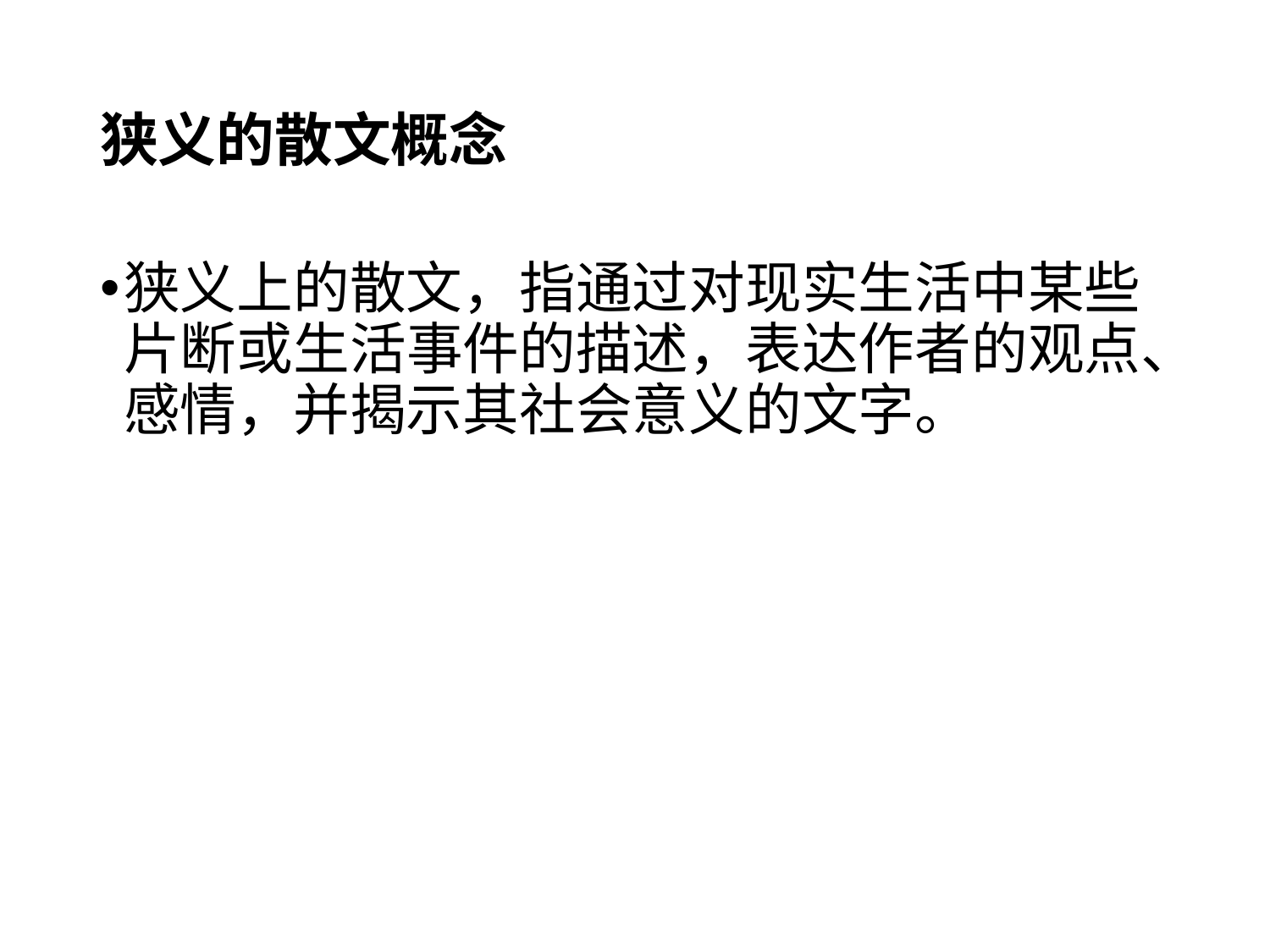

# 狭义的散文概念
狭义上的散文，指通过对现实生活中某些片断或生活事件的描述，表达作者的观点、感情，并揭示其社会意义的文字。